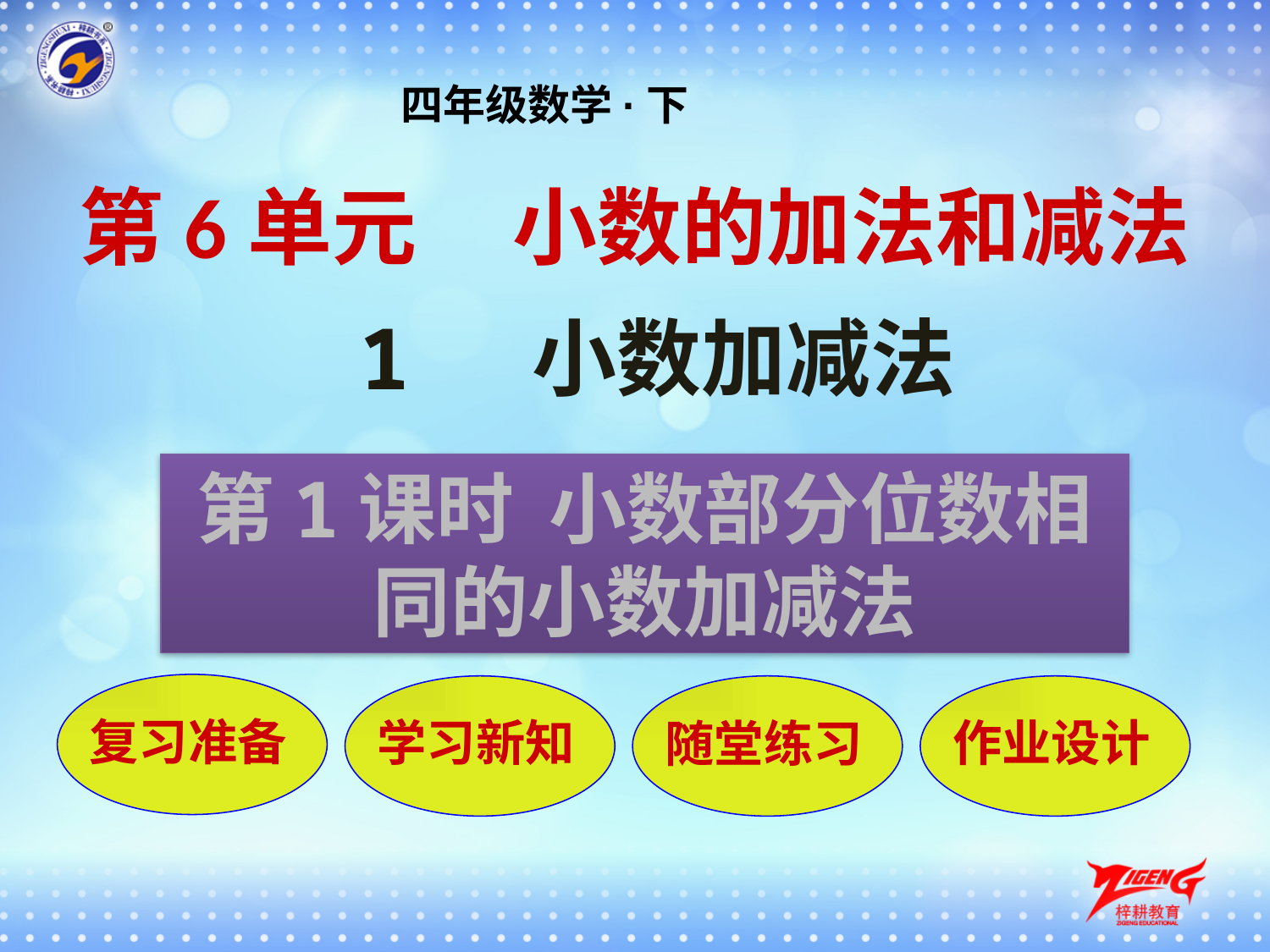

四年级数学·下
第6单元     小数的加法和减法
1  小数加减法
第1课时  小数部分位数相同的小数加减法

复习准备

学习新知

随堂练习

作业设计